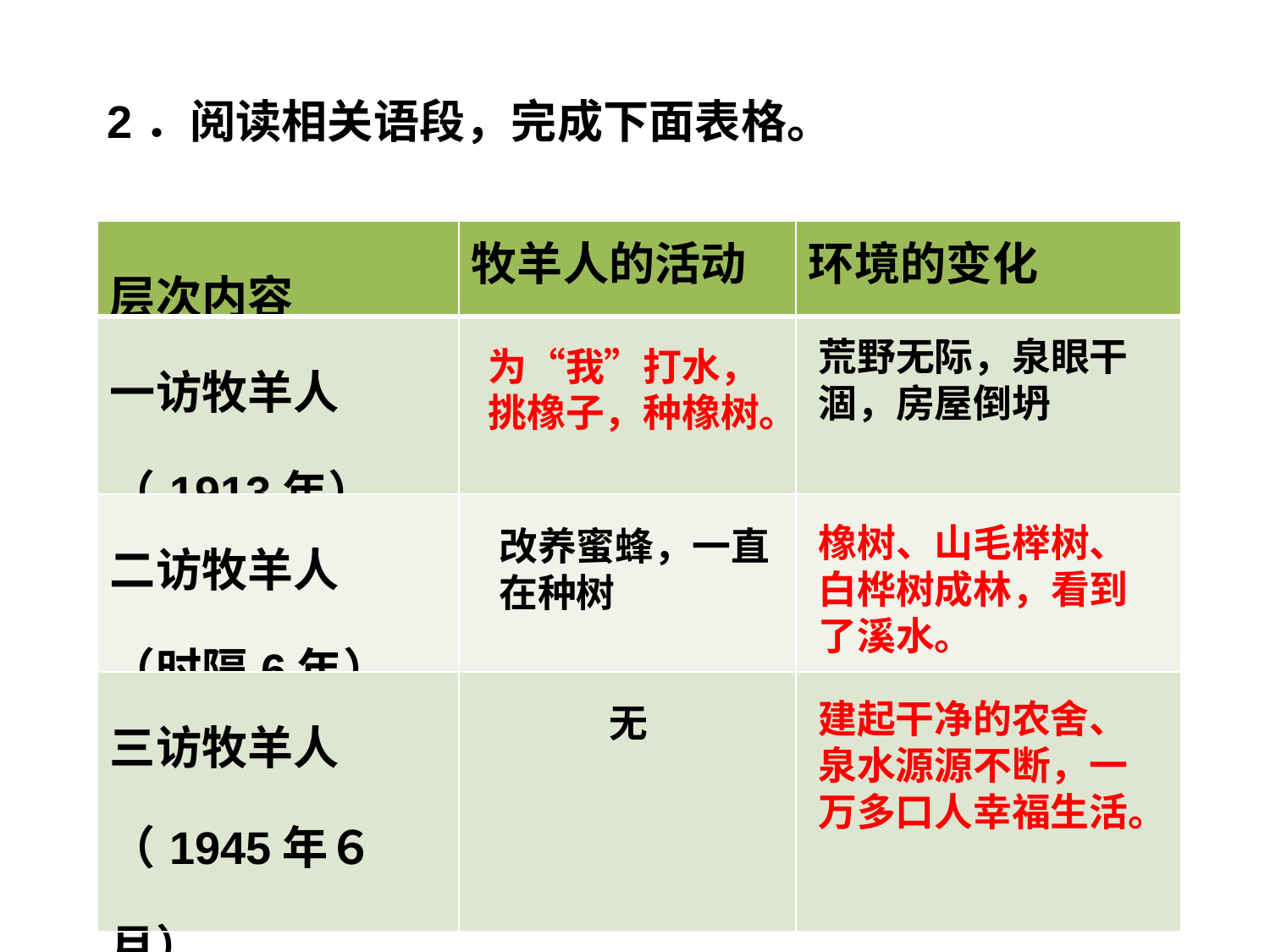

2．阅读相关语段，完成下面表格。
| 层次内容 | 牧羊人的活动 | 环境的变化 |
| --- | --- | --- |
| 一访牧羊人 （1913年） |  |  |
| 二访牧羊人 （时隔6年） |  |  |
| 三访牧羊人 （1945年６月） |  |  |
荒野无际，泉眼干涸，房屋倒坍
为“我”打水，挑橡子，种橡树。
橡树、山毛榉树、白桦树成林，看到了溪水。
改养蜜蜂，一直在种树
建起干净的农舍、泉水源源不断，一万多口人幸福生活。
无